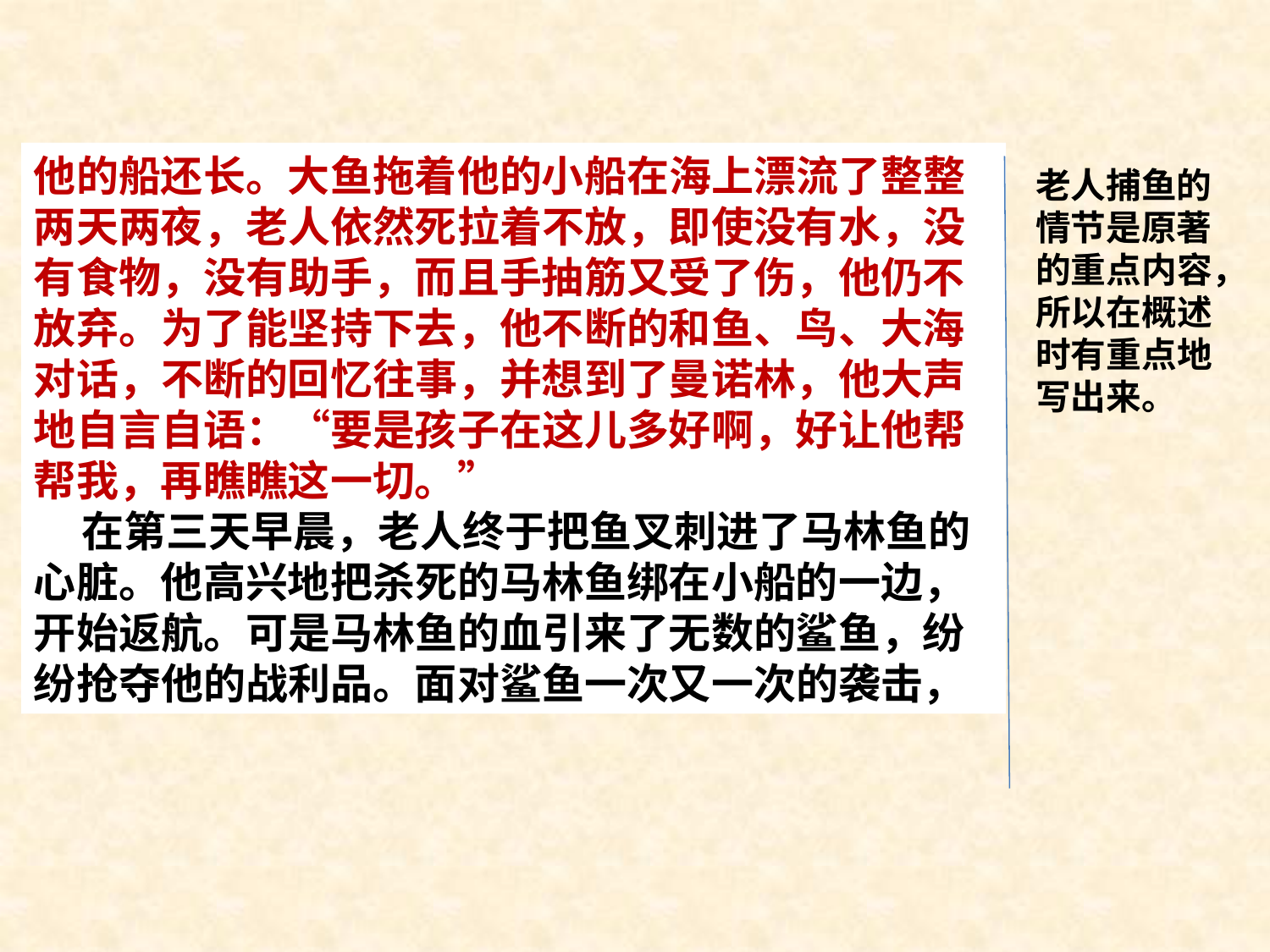

他的船还长。大鱼拖着他的小船在海上漂流了整整两天两夜，老人依然死拉着不放，即使没有水，没有食物，没有助手，而且手抽筋又受了伤，他仍不放弃。为了能坚持下去，他不断的和鱼、鸟、大海对话，不断的回忆往事，并想到了曼诺林，他大声地自言自语：“要是孩子在这儿多好啊，好让他帮帮我，再瞧瞧这一切。”
    在第三天早晨，老人终于把鱼叉刺进了马林鱼的心脏。他高兴地把杀死的马林鱼绑在小船的一边，开始返航。可是马林鱼的血引来了无数的鲨鱼，纷纷抢夺他的战利品。面对鲨鱼一次又一次的袭击，
老人捕鱼的情节是原著的重点内容，所以在概述时有重点地写出来。